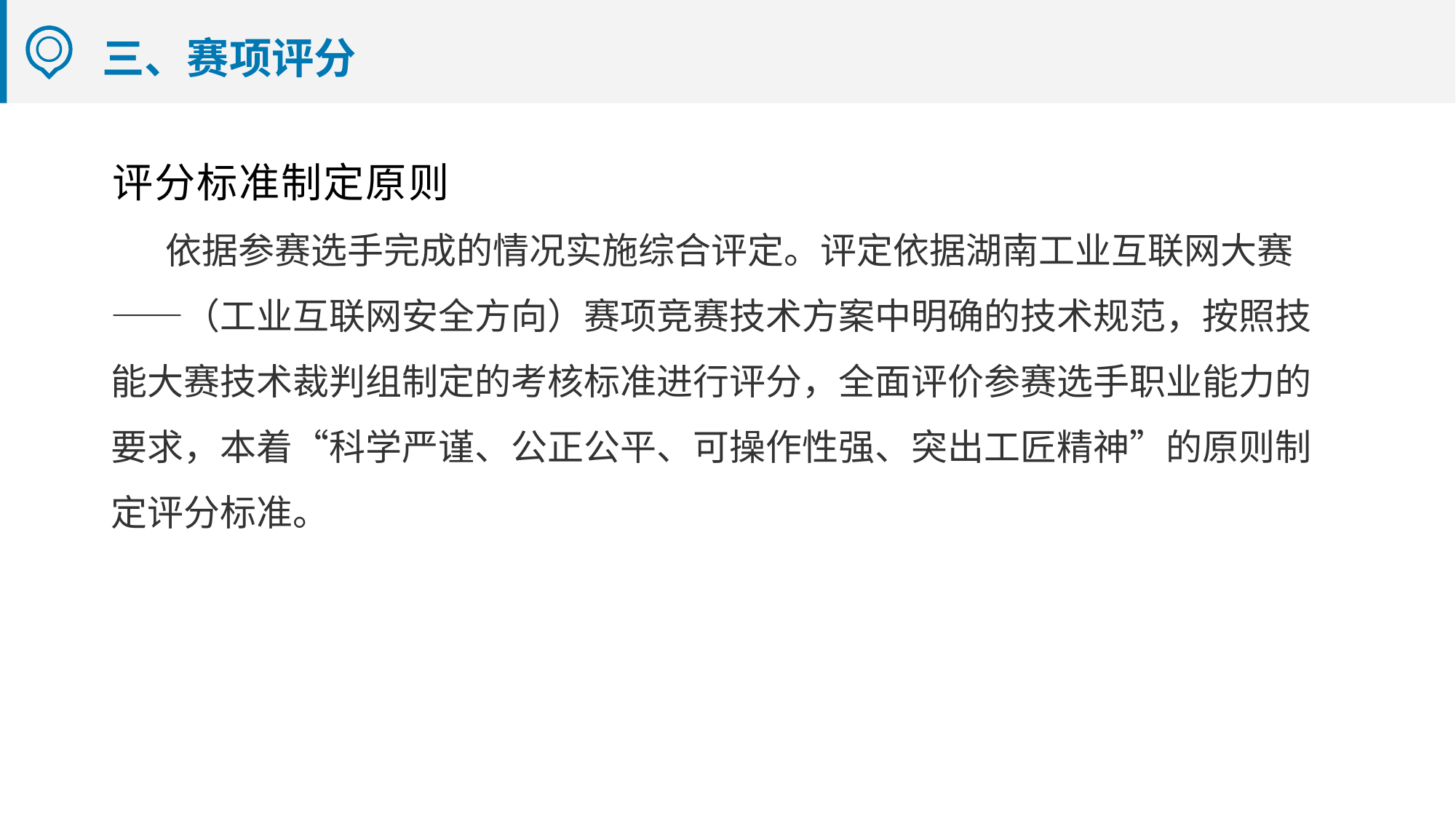

# 三、赛项评分
评分标准制定原则
依据参赛选手完成的情况实施综合评定。评定依据湖南工业互联网大赛——（工业互联网安全方向）赛项竞赛技术方案中明确的技术规范，按照技能大赛技术裁判组制定的考核标准进行评分，全面评价参赛选手职业能力的要求，本着“科学严谨、公正公平、可操作性强、突出工匠精神”的原则制定评分标准。